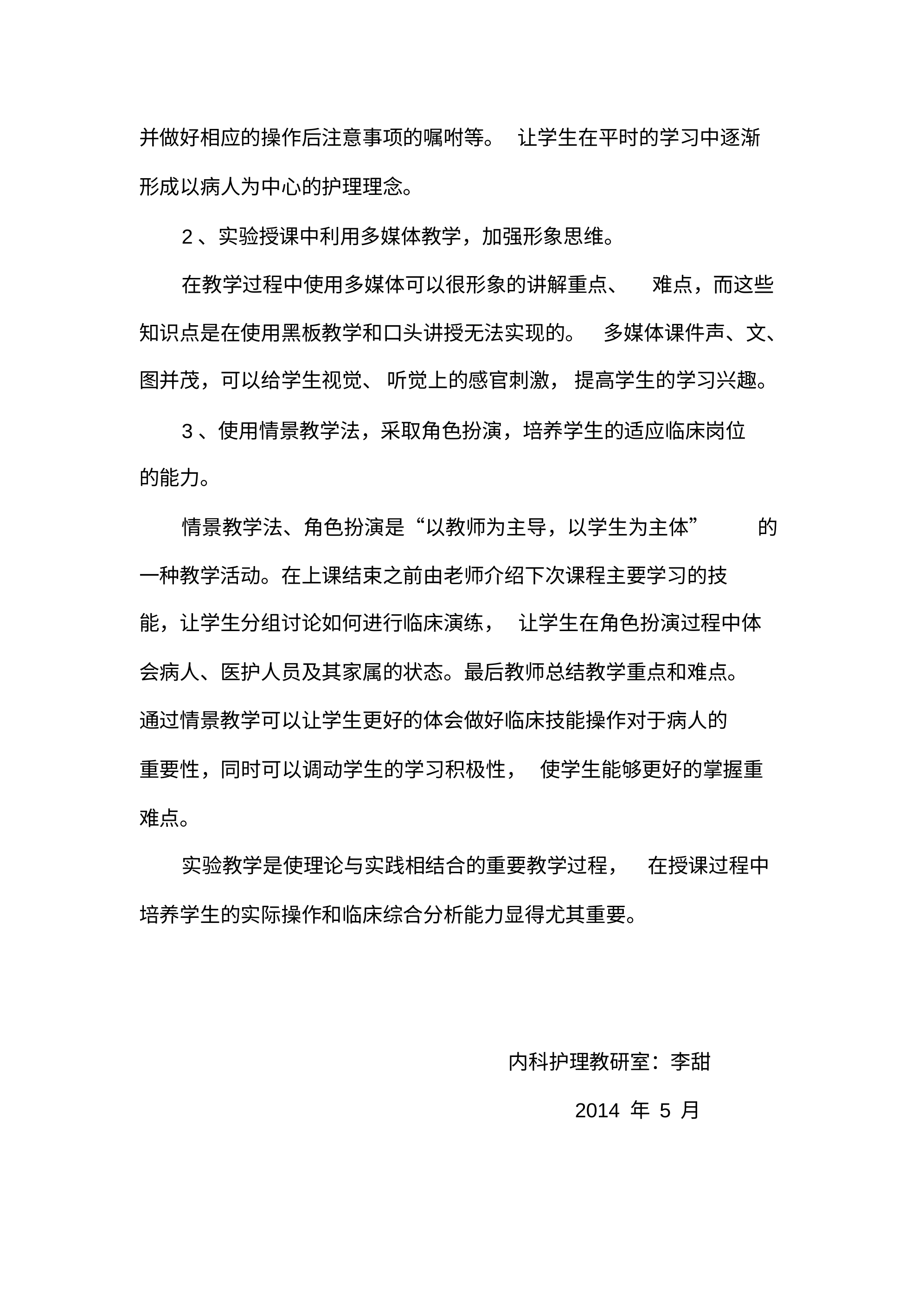

并做好相应的操作后注意事项的嘱咐等。 让学生在平时的学习中逐渐
形成以病人为中心的护理理念。
2、实验授课中利用多媒体教学，加强形象思维。
在教学过程中使用多媒体可以很形象的讲解重点、 难点，而这些
知识点是在使用黑板教学和口头讲授无法实现的。 多媒体课件声、文、
图并茂，可以给学生视觉、 听觉上的感官刺激， 提高学生的学习兴趣。
3、使用情景教学法，采取角色扮演，培养学生的适应临床岗位
的能力。
情景教学法、角色扮演是“以教师为主导，以学生为主体” 的
一种教学活动。在上课结束之前由老师介绍下次课程主要学习的技
能，让学生分组讨论如何进行临床演练， 让学生在角色扮演过程中体
会病人、医护人员及其家属的状态。最后教师总结教学重点和难点。
通过情景教学可以让学生更好的体会做好临床技能操作对于病人的
重要性，同时可以调动学生的学习积极性， 使学生能够更好的掌握重
难点。
实验教学是使理论与实践相结合的重要教学过程， 在授课过程中
培养学生的实际操作和临床综合分析能力显得尤其重要。
内科护理教研室：李甜
2014 年 5 月